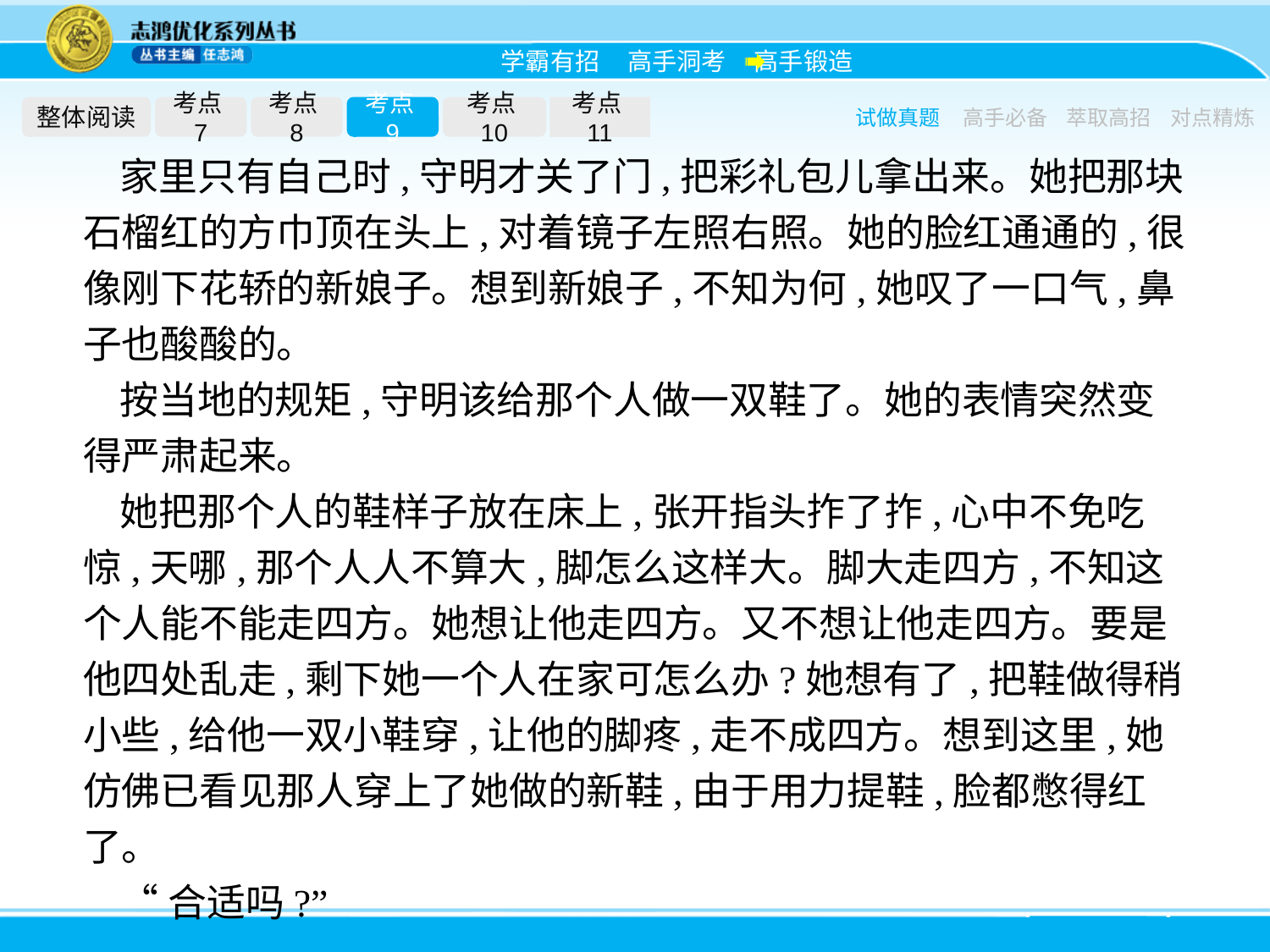

整体阅读
考点7
考点8
考点9
考点10
考点11
试做真题
高手必备
萃取高招
对点精炼
家里只有自己时,守明才关了门,把彩礼包儿拿出来。她把那块石榴红的方巾顶在头上,对着镜子左照右照。她的脸红通通的,很像刚下花轿的新娘子。想到新娘子,不知为何,她叹了一口气,鼻子也酸酸的。
按当地的规矩,守明该给那个人做一双鞋了。她的表情突然变得严肃起来。
她把那个人的鞋样子放在床上,张开指头拃了拃,心中不免吃惊,天哪,那个人人不算大,脚怎么这样大。脚大走四方,不知这个人能不能走四方。她想让他走四方。又不想让他走四方。要是他四处乱走,剩下她一个人在家可怎么办?她想有了,把鞋做得稍小些,给他一双小鞋穿,让他的脚疼,走不成四方。想到这里,她仿佛已看见那人穿上了她做的新鞋,由于用力提鞋,脸都憋得红了。
“合适吗?”